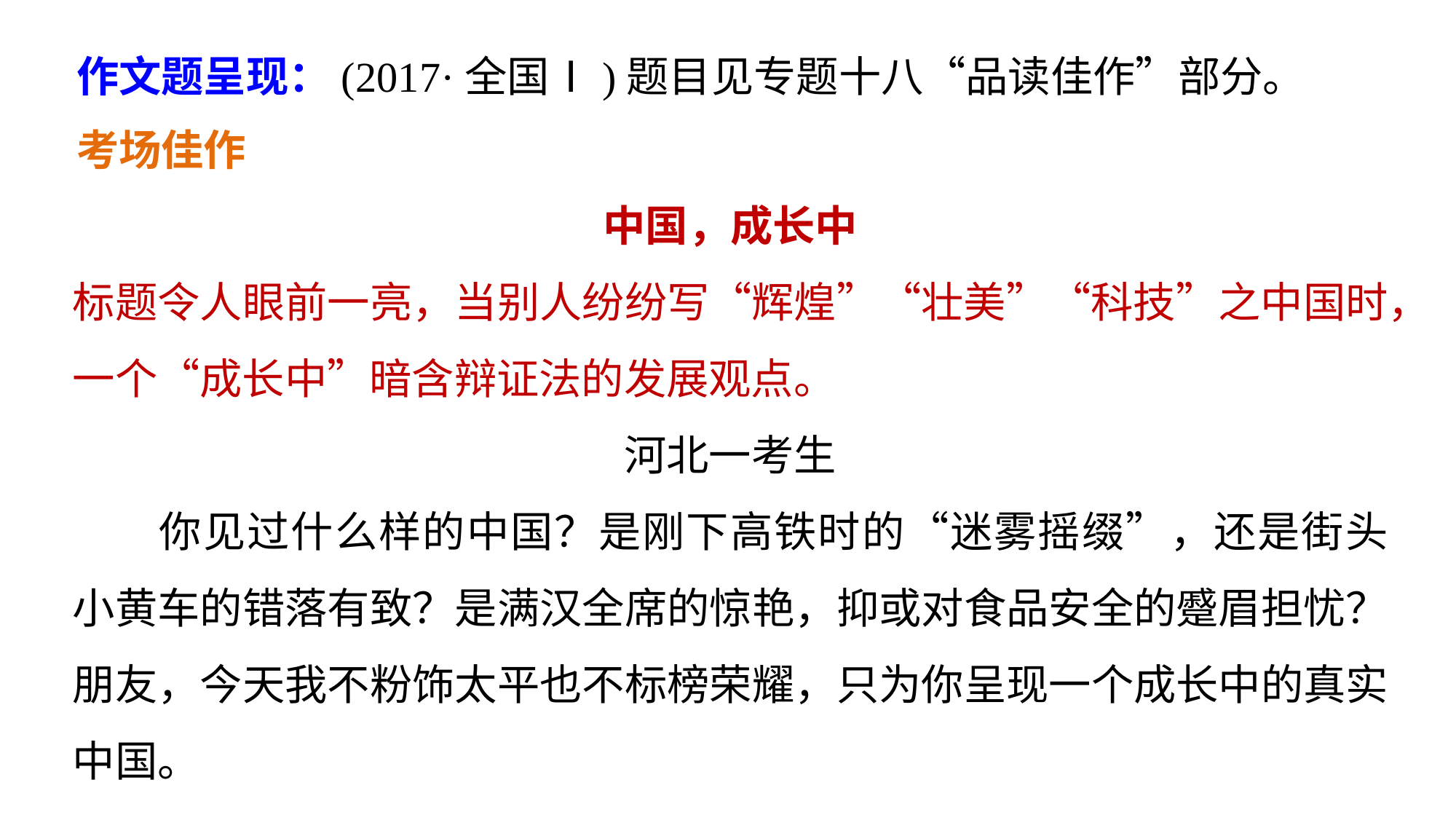

作文题呈现：(2017·全国Ⅰ)题目见专题十八“品读佳作”部分。
考场佳作
中国，成长中
标题令人眼前一亮，当别人纷纷写“辉煌”“壮美”“科技”之中国时，一个“成长中”暗含辩证法的发展观点。
河北一考生
你见过什么样的中国？是刚下高铁时的“迷雾摇缀”，还是街头小黄车的错落有致？是满汉全席的惊艳，抑或对食品安全的蹙眉担忧？朋友，今天我不粉饰太平也不标榜荣耀，只为你呈现一个成长中的真实中国。